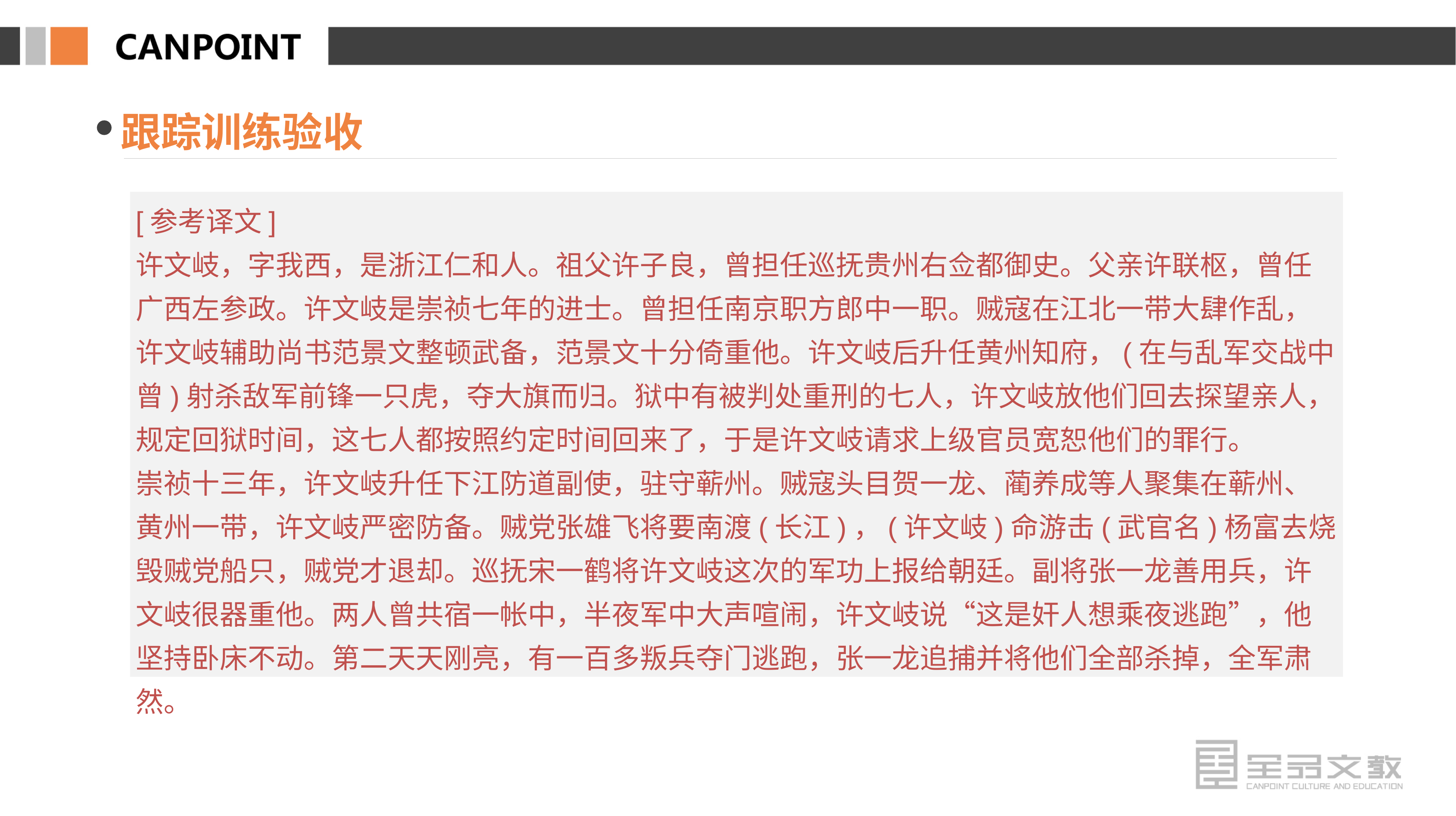

跟踪训练验收

[参考译文]
许文岐，字我西，是浙江仁和人。祖父许子良，曾担任巡抚贵州右佥都御史。父亲许联枢，曾任广西左参政。许文岐是崇祯七年的进士。曾担任南京职方郎中一职。贼寇在江北一带大肆作乱，许文岐辅助尚书范景文整顿武备，范景文十分倚重他。许文岐后升任黄州知府，(在与乱军交战中曾)射杀敌军前锋一只虎，夺大旗而归。狱中有被判处重刑的七人，许文岐放他们回去探望亲人，规定回狱时间，这七人都按照约定时间回来了，于是许文岐请求上级官员宽恕他们的罪行。
崇祯十三年，许文岐升任下江防道副使，驻守蕲州。贼寇头目贺一龙、蔺养成等人聚集在蕲州、黄州一带，许文岐严密防备。贼党张雄飞将要南渡(长江)，(许文岐)命游击(武官名)杨富去烧毁贼党船只，贼党才退却。巡抚宋一鹤将许文岐这次的军功上报给朝廷。副将张一龙善用兵，许文岐很器重他。两人曾共宿一帐中，半夜军中大声喧闹，许文岐说“这是奸人想乘夜逃跑”，他坚持卧床不动。第二天天刚亮，有一百多叛兵夺门逃跑，张一龙追捕并将他们全部杀掉，全军肃然。